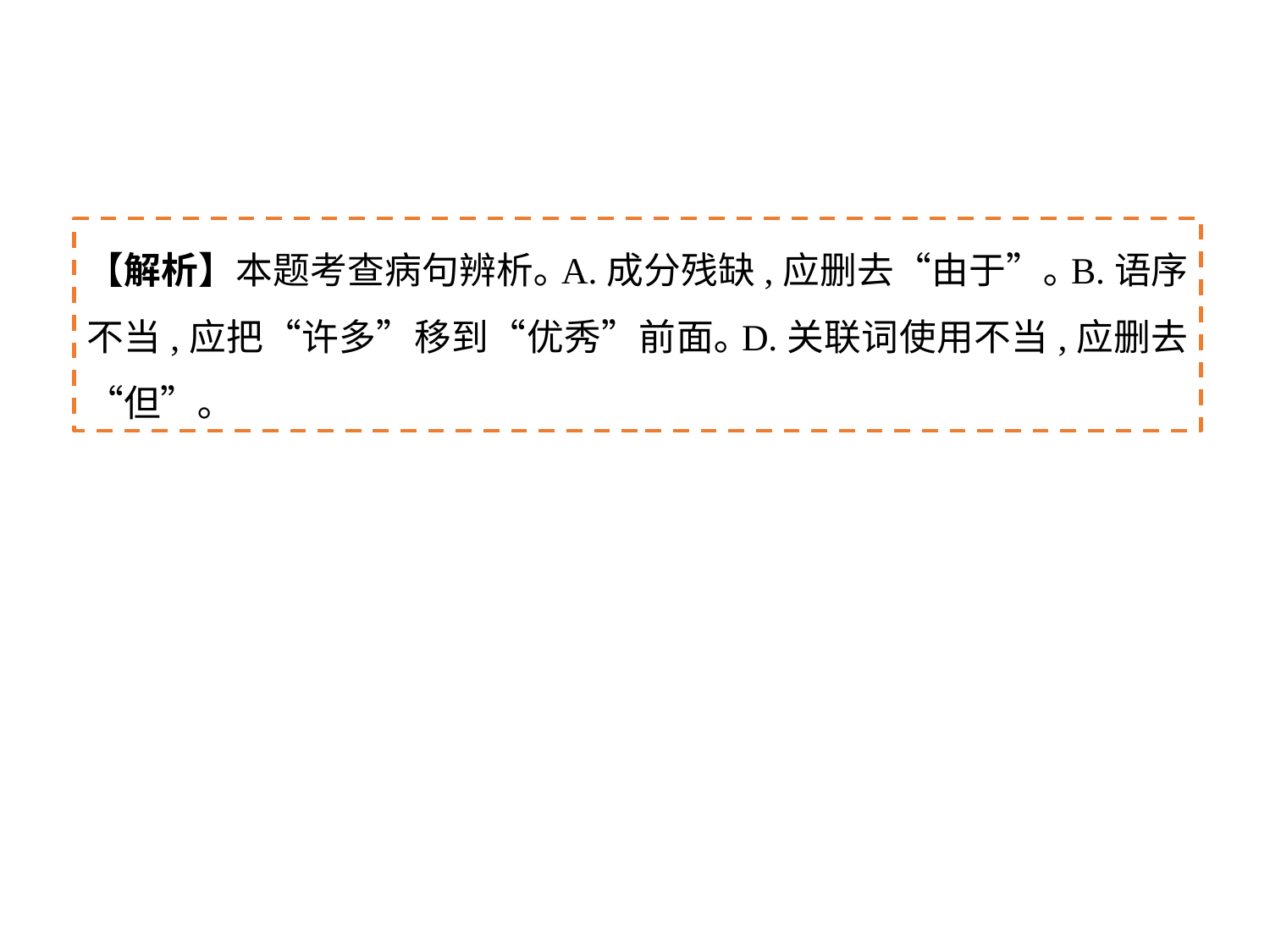

【解析】本题考查病句辨析｡A.成分残缺,应删去“由于”｡B.语序不当,应把“许多”移到“优秀”前面｡D.关联词使用不当,应删去“但”｡